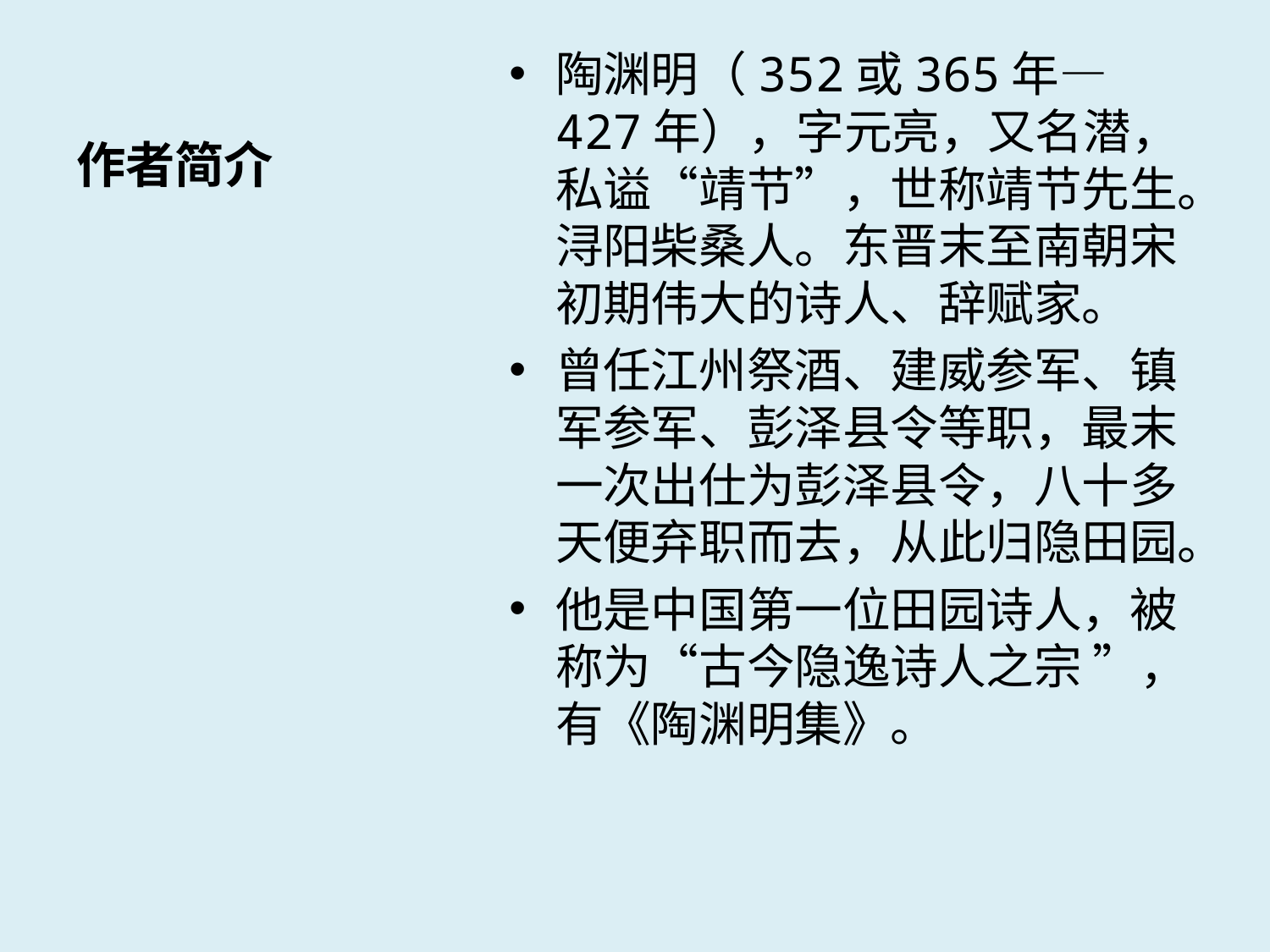

# 作者简介
陶渊明（352或365年—427年），字元亮，又名潜，私谥“靖节”，世称靖节先生。浔阳柴桑人。东晋末至南朝宋初期伟大的诗人、辞赋家。
曾任江州祭酒、建威参军、镇军参军、彭泽县令等职，最末一次出仕为彭泽县令，八十多天便弃职而去，从此归隐田园。
他是中国第一位田园诗人，被称为“古今隐逸诗人之宗 ”，有《陶渊明集》。